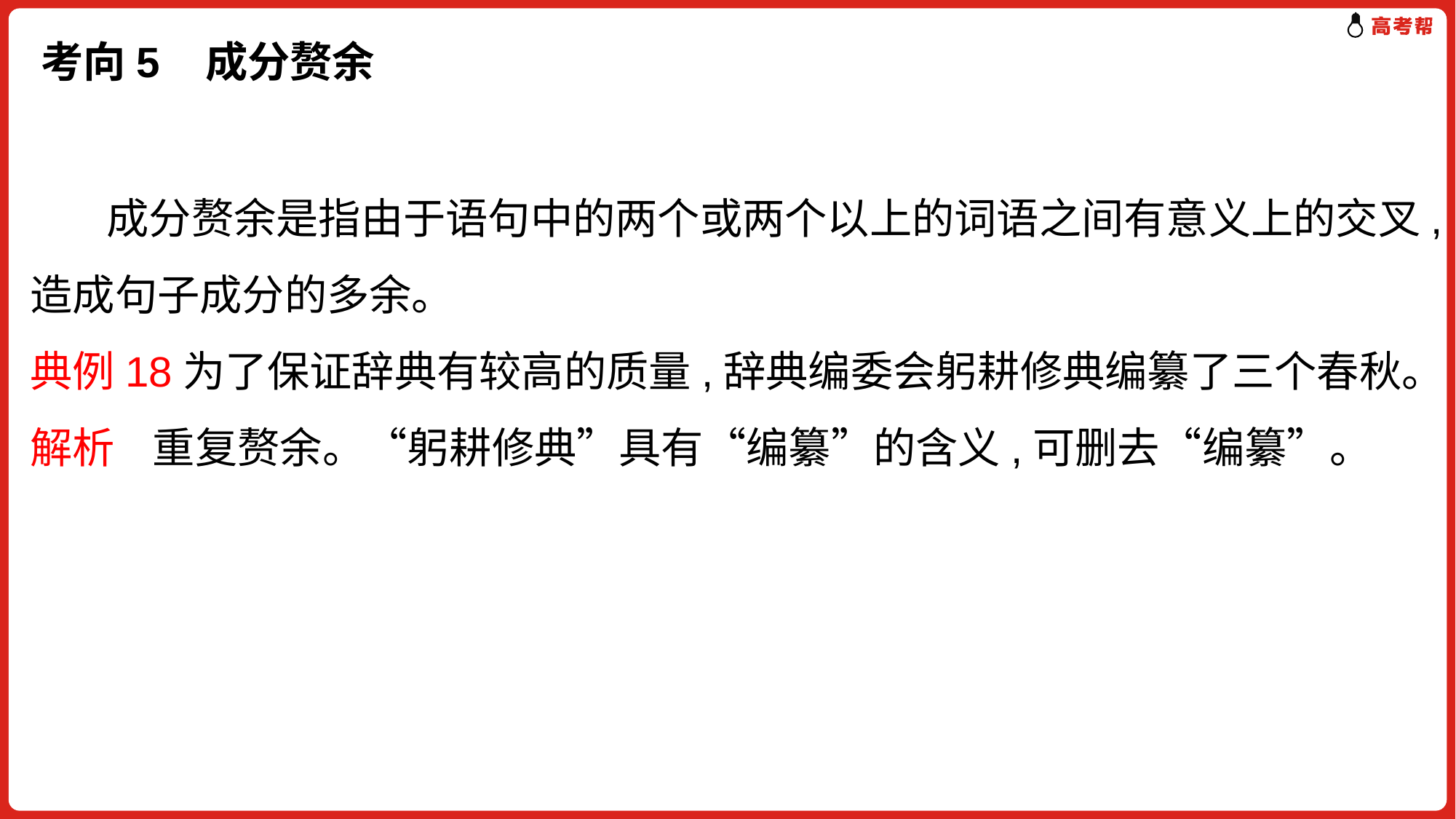

# 考向5   成分赘余
       成分赘余是指由于语句中的两个或两个以上的词语之间有意义上的交叉,造成句子成分的多余。
典例18为了保证辞典有较高的质量,辞典编委会躬耕修典编纂了三个春秋。解析    重复赘余。“躬耕修典”具有“编纂”的含义,可删去“编纂”。